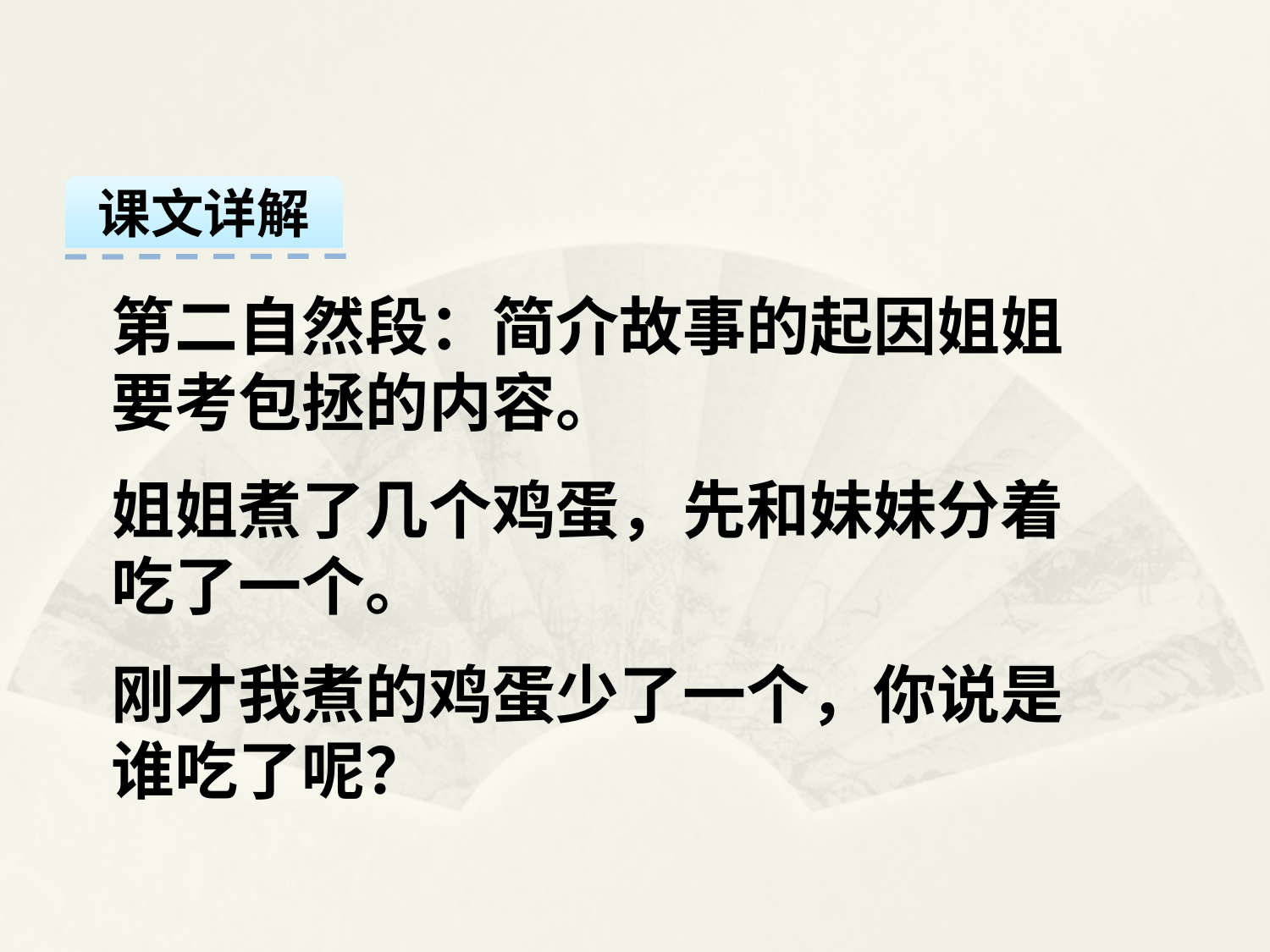

课文详解

第二自然段：简介故事的起因姐姐要考包拯的内容。
姐姐煮了几个鸡蛋，先和妹妹分着吃了一个。
刚才我煮的鸡蛋少了一个，你说是谁吃了呢？